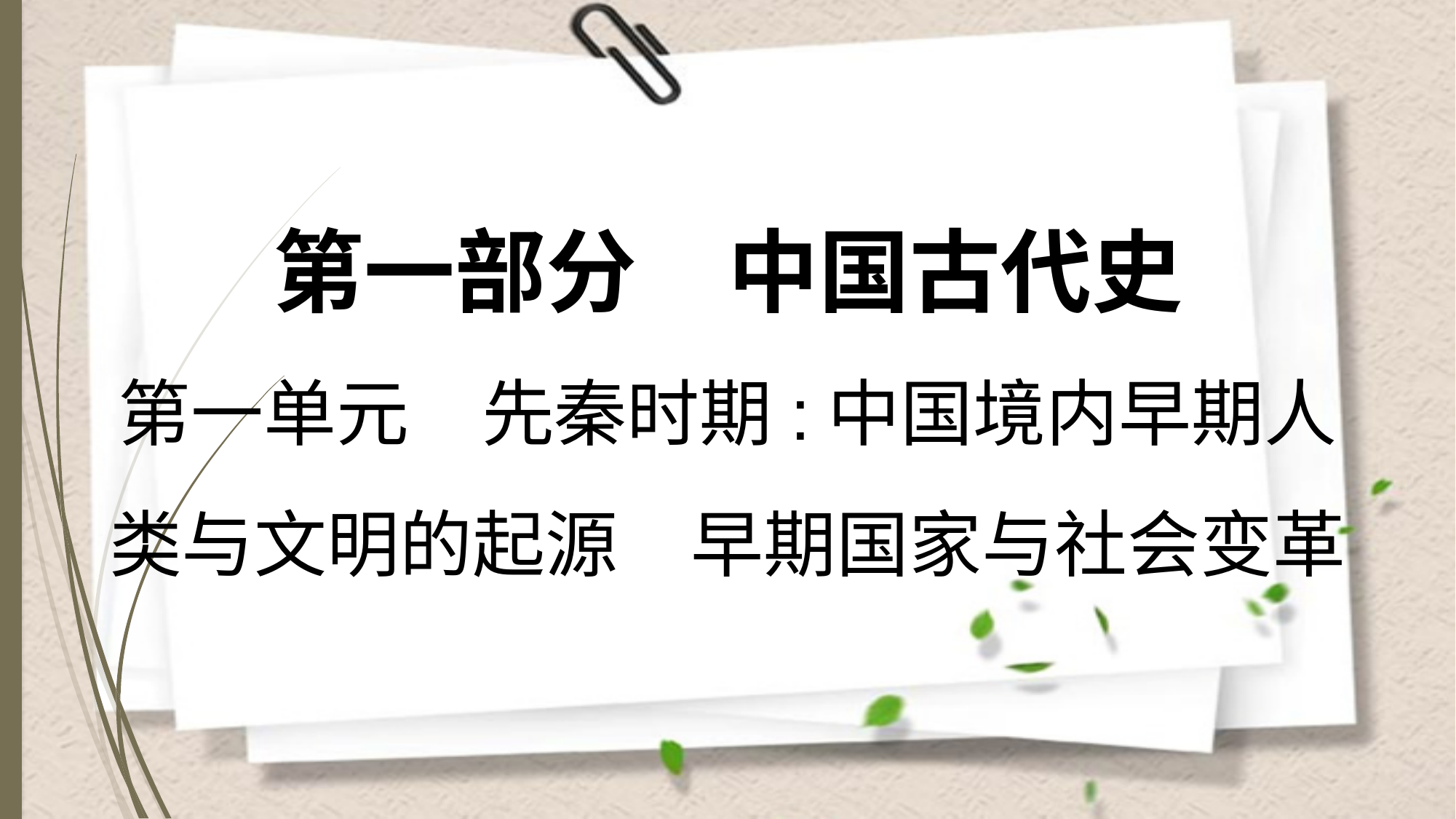

第一部分　中国古代史
第一单元　先秦时期:中国境内早期人类与文明的起源　早期国家与社会变革